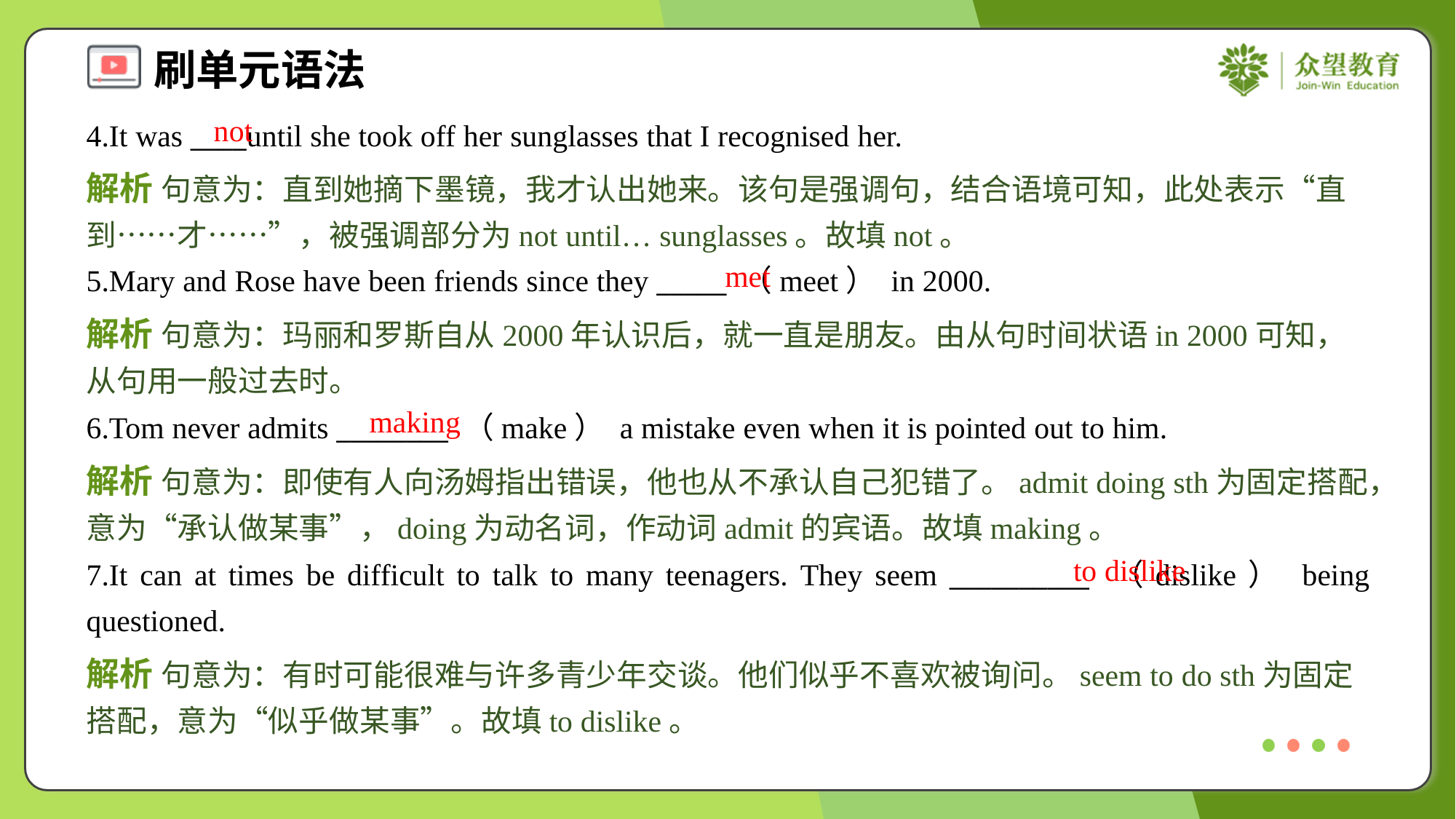

not
4.It was ____until she took off her sunglasses that I recognised her.
解析 句意为：直到她摘下墨镜，我才认出她来。该句是强调句，结合语境可知，此处表示“直到……才……”，被强调部分为not until… sunglasses。故填not。
met
5.Mary and Rose have been friends since they _____ （meet） in 2000.
解析 句意为：玛丽和罗斯自从2000年认识后，就一直是朋友。由从句时间状语in 2000可知，从句用一般过去时。
making
6.Tom never admits ________ （make） a mistake even when it is pointed out to him.
解析 句意为：即使有人向汤姆指出错误，他也从不承认自己犯错了。admit doing sth为固定搭配，意为“承认做某事”，doing为动名词，作动词admit的宾语。故填making。
to dislike
7.It can at times be difficult to talk to many teenagers. They seem __________ （dislike） being questioned.
解析 句意为：有时可能很难与许多青少年交谈。他们似乎不喜欢被询问。seem to do sth为固定搭配，意为“似乎做某事”。故填to dislike。